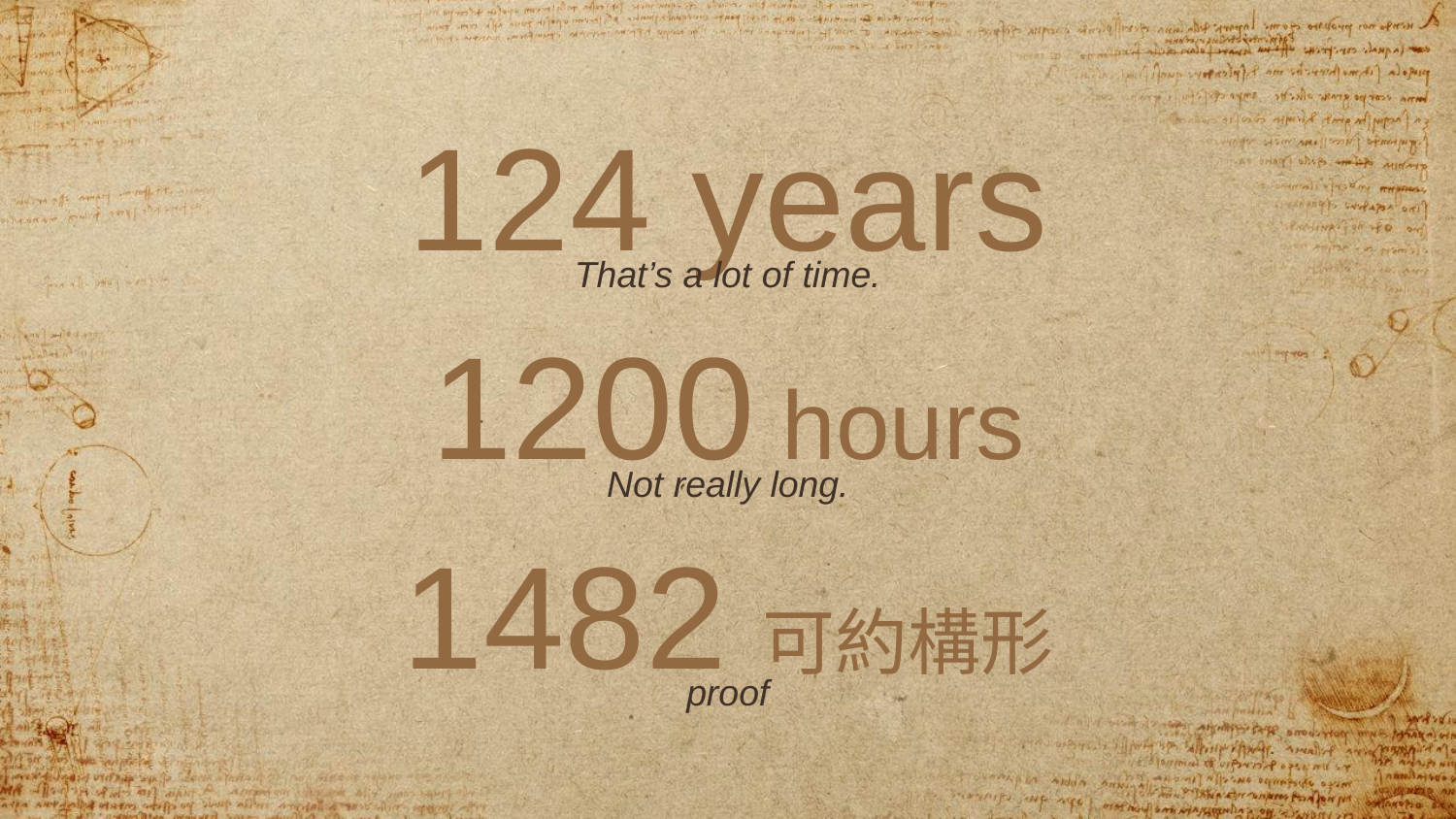

124 years
That’s a lot of time.
1200 hours
Not really long.
1482可約構形
proof